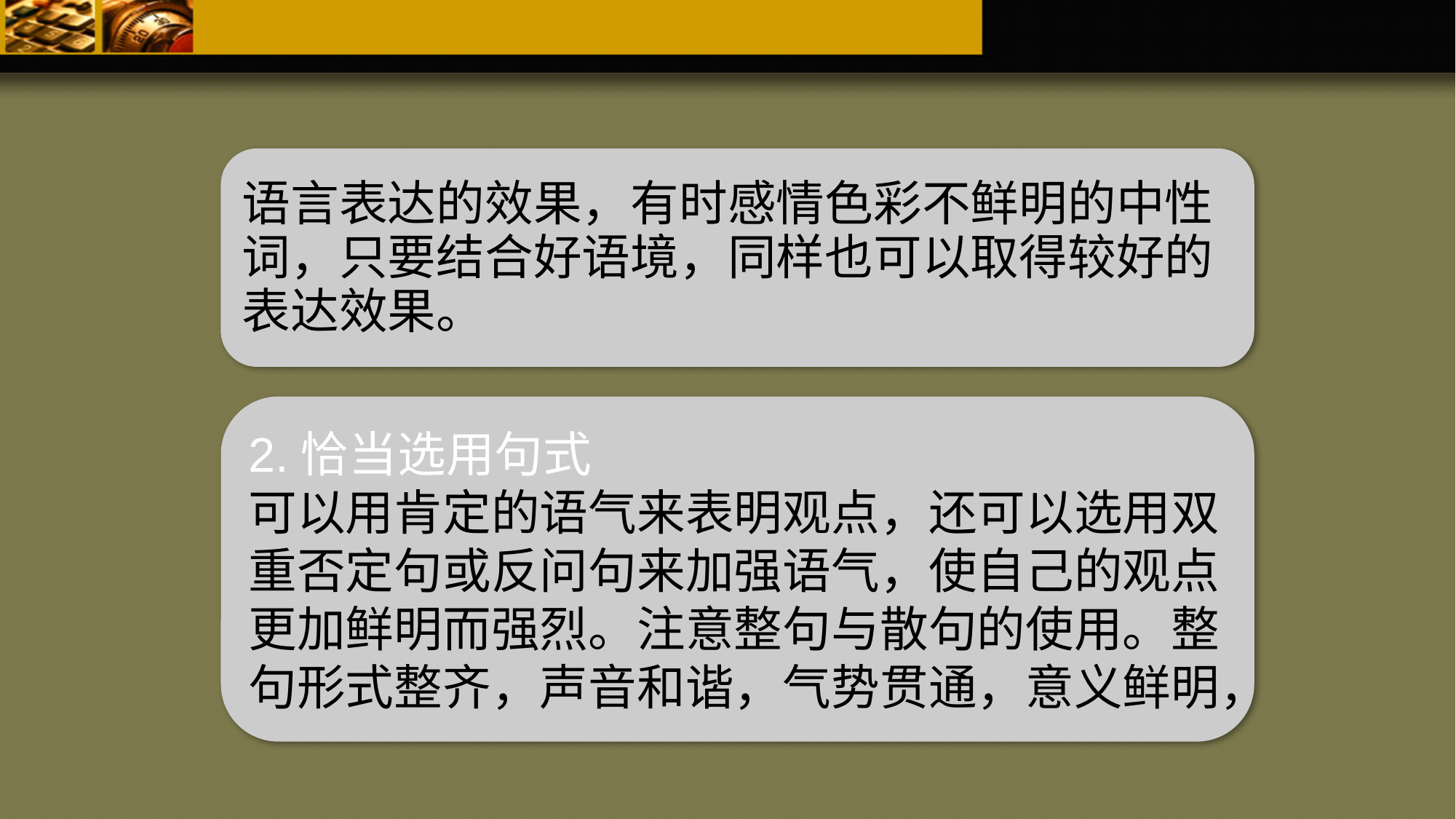

语言表达的效果，有时感情色彩不鲜明的中性词，只要结合好语境，同样也可以取得较好的表达效果。
2.恰当选用句式
可以用肯定的语气来表明观点，还可以选用双重否定句或反问句来加强语气，使自己的观点更加鲜明而强烈。注意整句与散句的使用。整句形式整齐，声音和谐，气势贯通，意义鲜明，